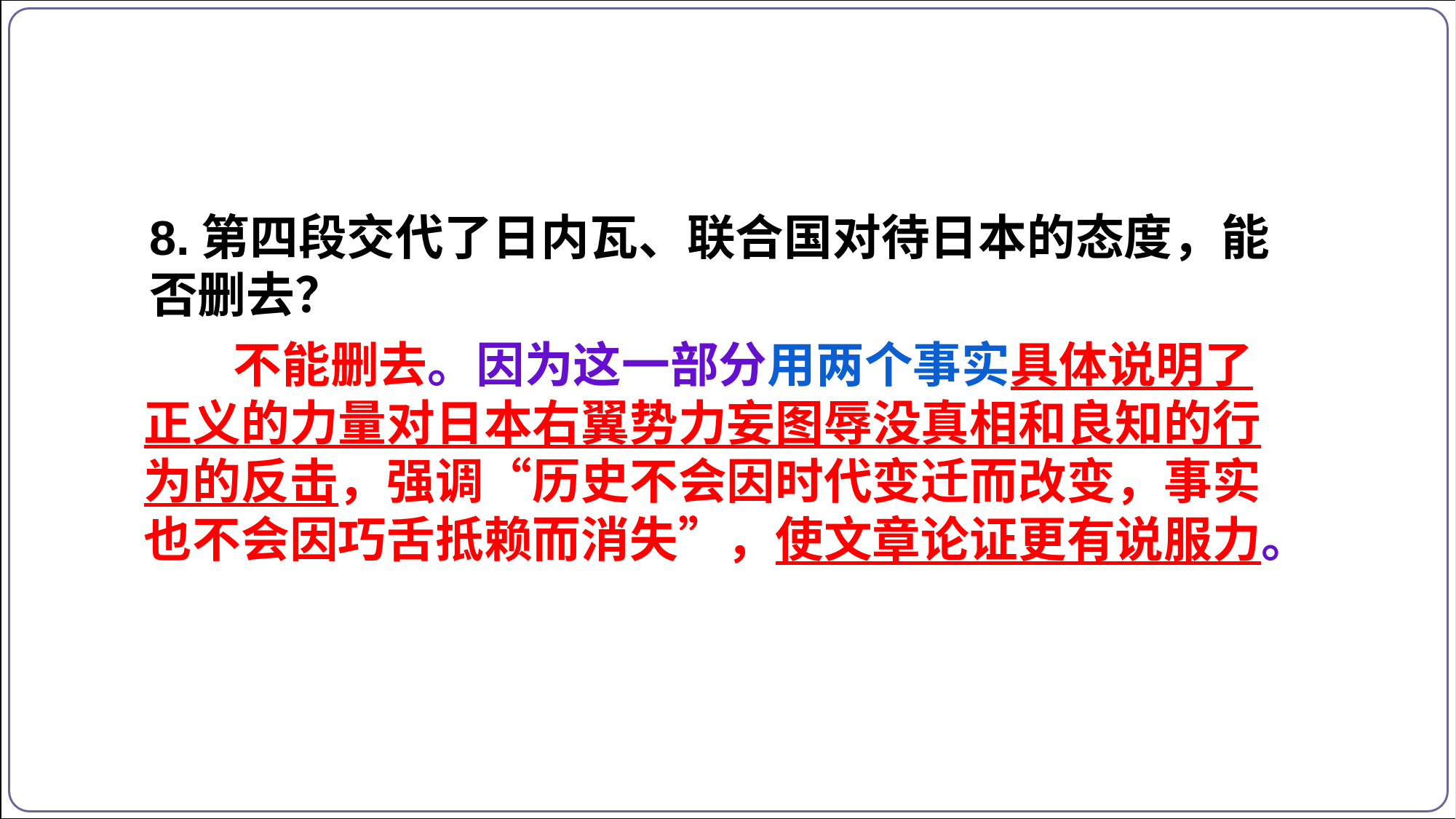

8.第四段交代了日内瓦、联合国对待日本的态度，能否删去？
       不能删去。因为这一部分用两个事实具体说明了正义的力量对日本右翼势力妄图辱没真相和良知的行为的反击，强调“历史不会因时代变迁而改变，事实也不会因巧舌抵赖而消失”，使文章论证更有说服力。